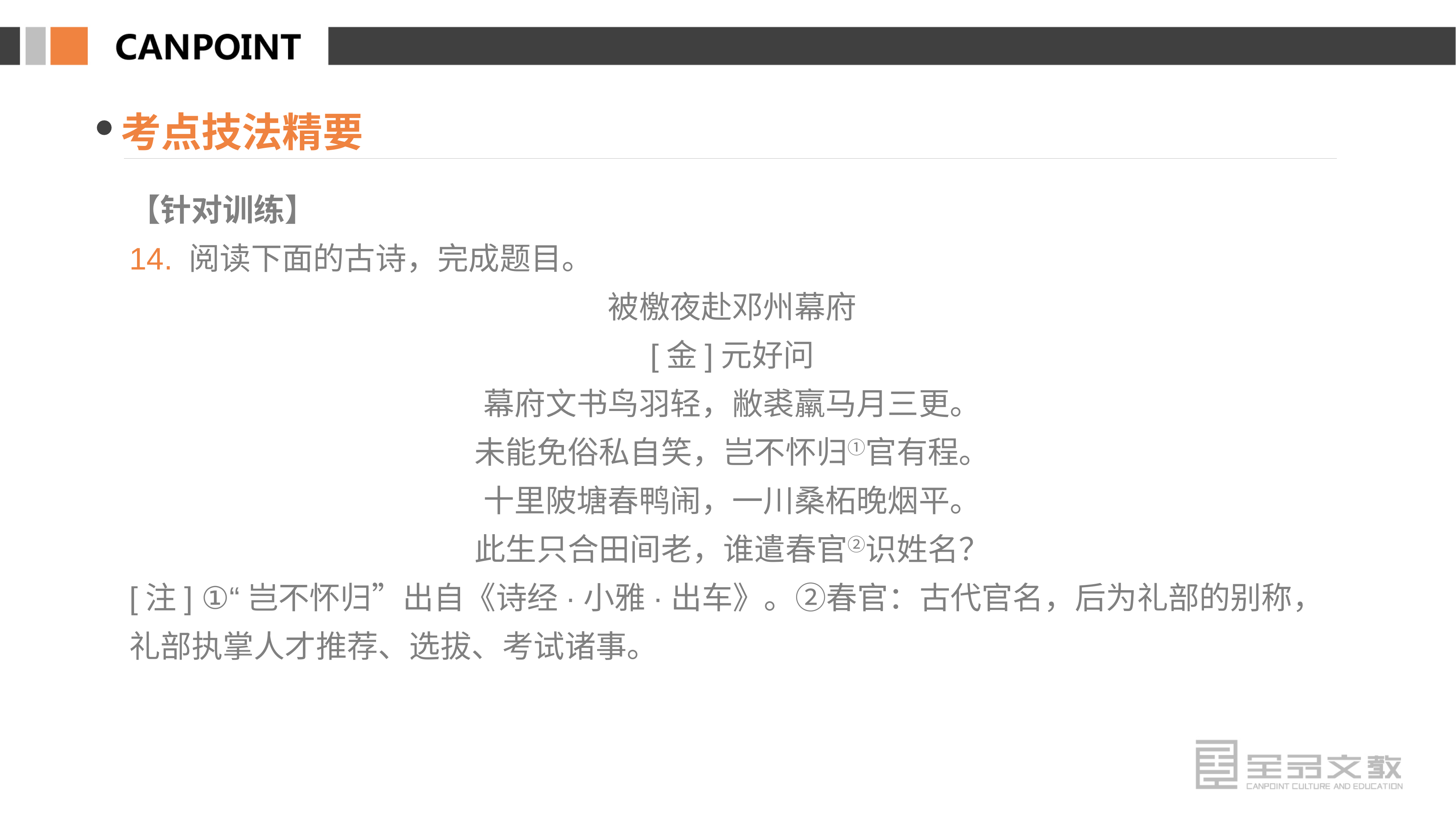

考点技法精要

【针对训练】
14. 阅读下面的古诗，完成题目。
被檄夜赴邓州幕府
[金]元好问
幕府文书鸟羽轻，敝裘羸马月三更。
未能免俗私自笑，岂不怀归①官有程。
十里陂塘春鸭闹，一川桑柘晚烟平。
此生只合田间老，谁遣春官②识姓名？
[注] ①“岂不怀归”出自《诗经·小雅·出车》。②春官：古代官名，后为礼部的别称，礼部执掌人才推荐、选拔、考试诸事。